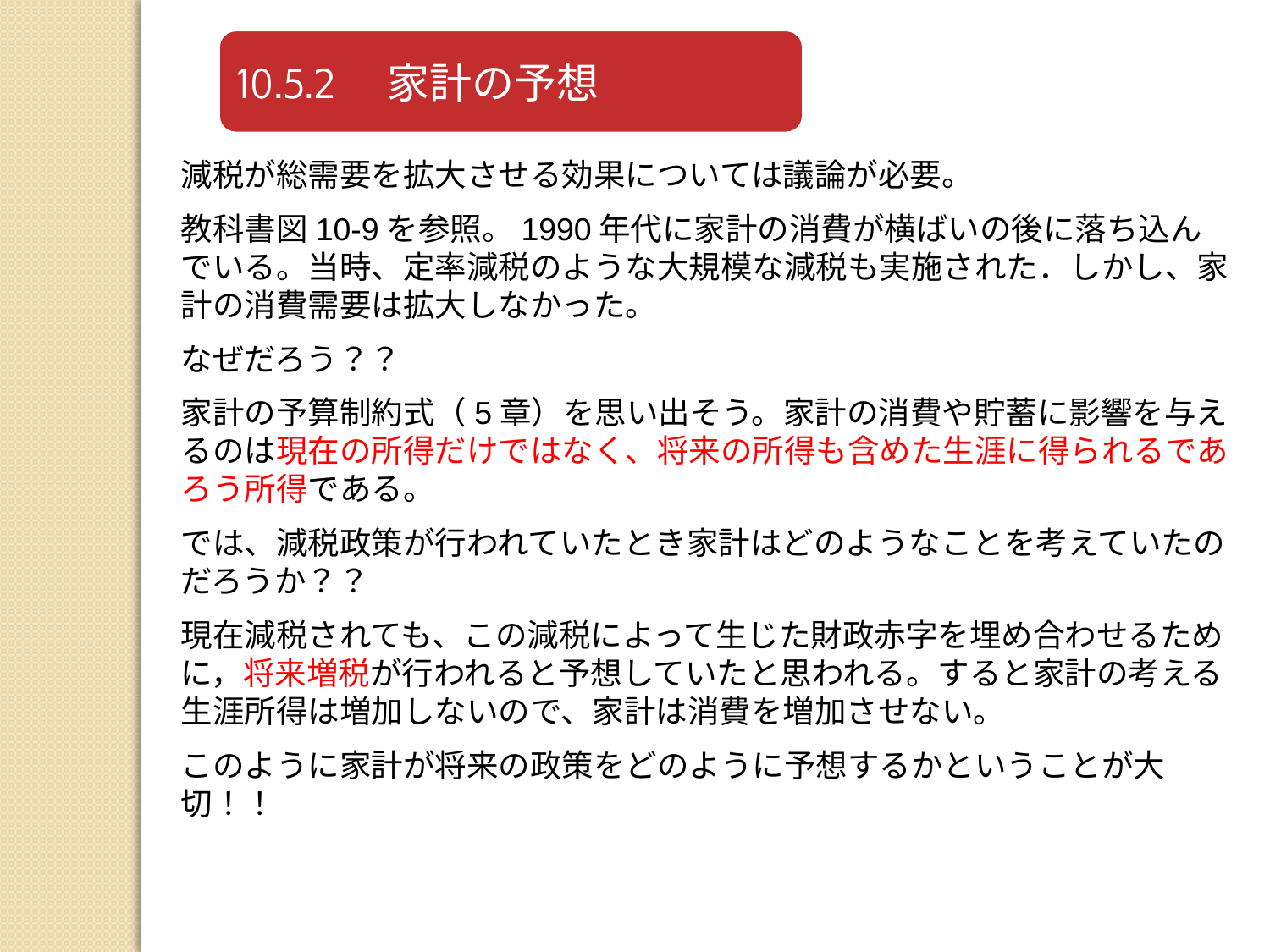

10.5.2　家計の予想
減税が総需要を拡大させる効果については議論が必要。
教科書図10-9を参照。1990年代に家計の消費が横ばいの後に落ち込んでいる。当時、定率減税のような大規模な減税も実施された．しかし、家計の消費需要は拡大しなかった。
なぜだろう？？
家計の予算制約式（5章）を思い出そう。家計の消費や貯蓄に影響を与えるのは現在の所得だけではなく、将来の所得も含めた生涯に得られるであろう所得である。
では、減税政策が行われていたとき家計はどのようなことを考えていたのだろうか？？
現在減税されても、この減税によって生じた財政赤字を埋め合わせるために，将来増税が行われると予想していたと思われる。すると家計の考える生涯所得は増加しないので、家計は消費を増加させない。
このように家計が将来の政策をどのように予想するかということが大切！！